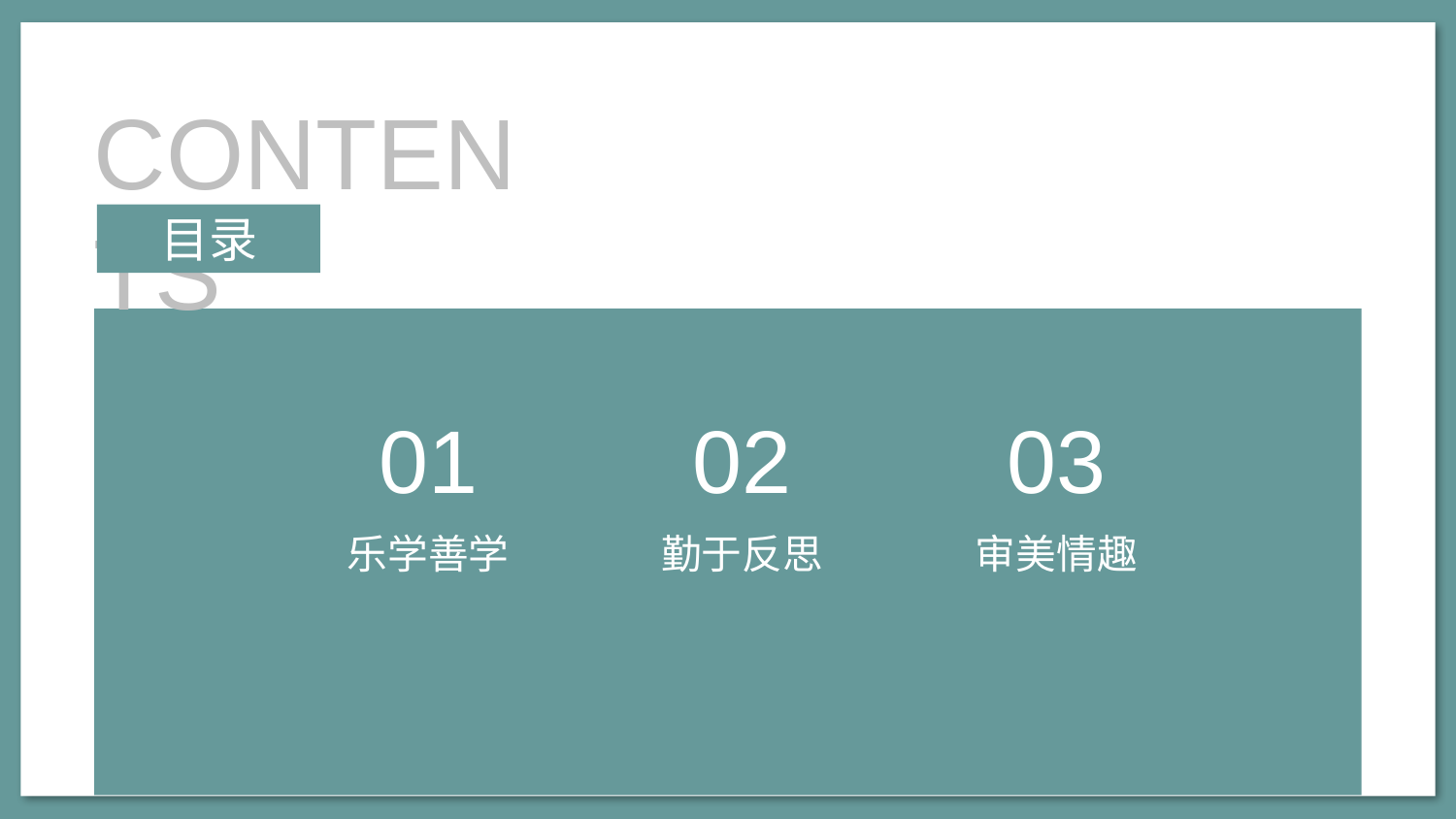

CONTENTS
目录

01
02
03
乐学善学
勤于反思
审美情趣